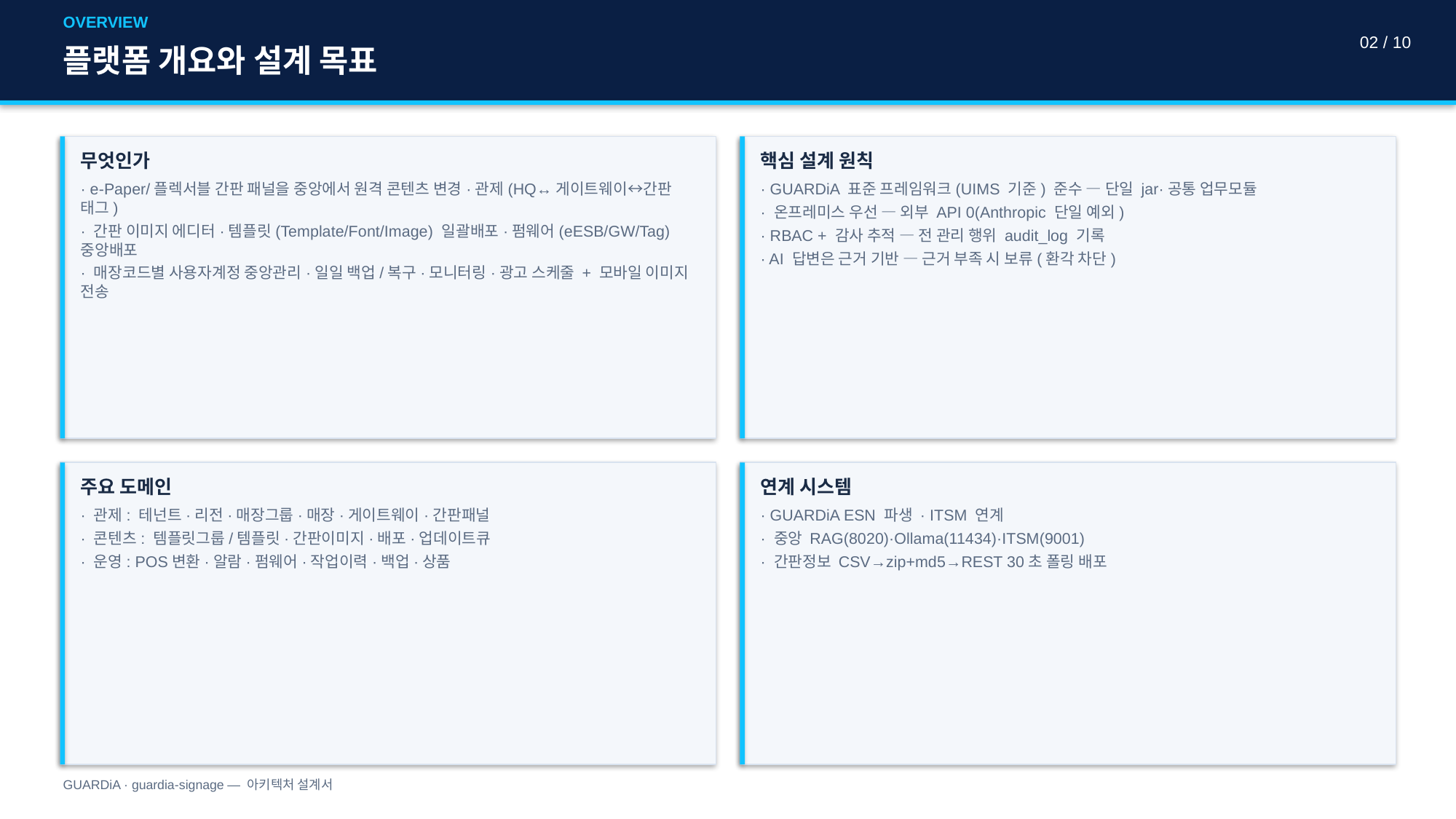

OVERVIEW
02 / 10
플랫폼 개요와 설계 목표

무엇인가
· e-Paper/플렉서블 간판 패널을 중앙에서 원격 콘텐츠 변경·관제(HQ↔게이트웨이↔간판 태그)
· 간판 이미지 에디터·템플릿(Template/Font/Image) 일괄배포·펌웨어(eESB/GW/Tag) 중앙배포
· 매장코드별 사용자계정 중앙관리·일일 백업/복구·모니터링·광고 스케줄 + 모바일 이미지 전송
핵심 설계 원칙
· GUARDiA 표준 프레임워크(UIMS 기준) 준수 — 단일 jar·공통 업무모듈
· 온프레미스 우선 — 외부 API 0(Anthropic 단일 예외)
· RBAC + 감사 추적 — 전 관리 행위 audit_log 기록
· AI 답변은 근거 기반 — 근거 부족 시 보류(환각 차단)

주요 도메인
· 관제: 테넌트·리전·매장그룹·매장·게이트웨이·간판패널
· 콘텐츠: 템플릿그룹/템플릿·간판이미지·배포·업데이트큐
· 운영: POS변환·알람·펌웨어·작업이력·백업·상품
연계 시스템
· GUARDiA ESN 파생 · ITSM 연계
· 중앙 RAG(8020)·Ollama(11434)·ITSM(9001)
· 간판정보 CSV→zip+md5→REST 30초 폴링 배포
GUARDiA · guardia-signage — 아키텍처 설계서